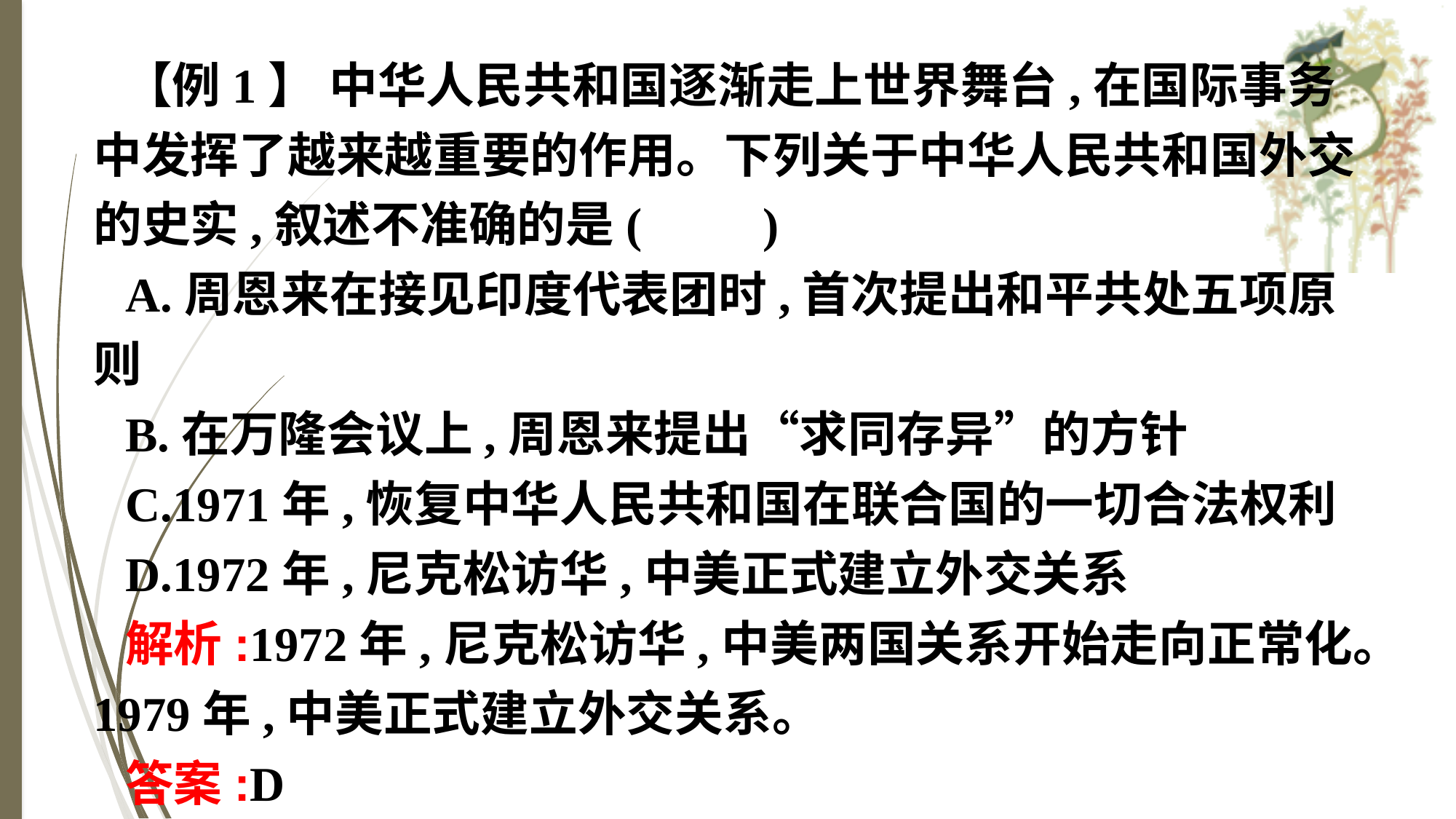

【例1】 中华人民共和国逐渐走上世界舞台,在国际事务中发挥了越来越重要的作用。下列关于中华人民共和国外交的史实,叙述不准确的是(　　)
A.周恩来在接见印度代表团时,首次提出和平共处五项原则
B.在万隆会议上,周恩来提出“求同存异”的方针
C.1971年,恢复中华人民共和国在联合国的一切合法权利
D.1972年,尼克松访华,中美正式建立外交关系
解析:1972年,尼克松访华,中美两国关系开始走向正常化。1979年,中美正式建立外交关系。
答案:D